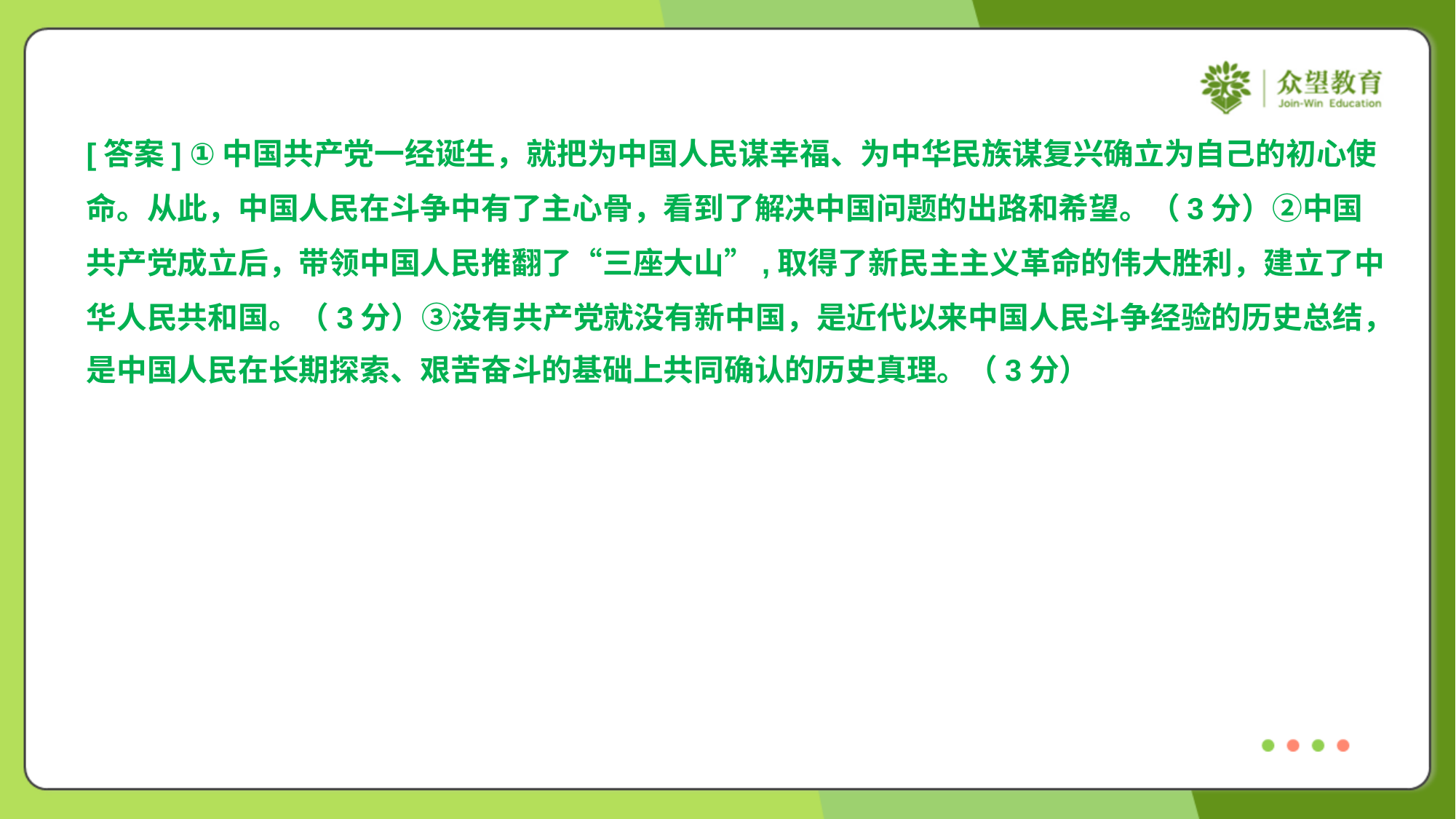

[答案] ①中国共产党一经诞生，就把为中国人民谋幸福、为中华民族谋复兴确立为自己的初心使
命。从此，中国人民在斗争中有了主心骨，看到了解决中国问题的出路和希望。（3分）②中国
共产党成立后，带领中国人民推翻了“三座大山”,取得了新民主主义革命的伟大胜利，建立了中
华人民共和国。（3分）③没有共产党就没有新中国，是近代以来中国人民斗争经验的历史总结，
是中国人民在长期探索、艰苦奋斗的基础上共同确认的历史真理。（3分）